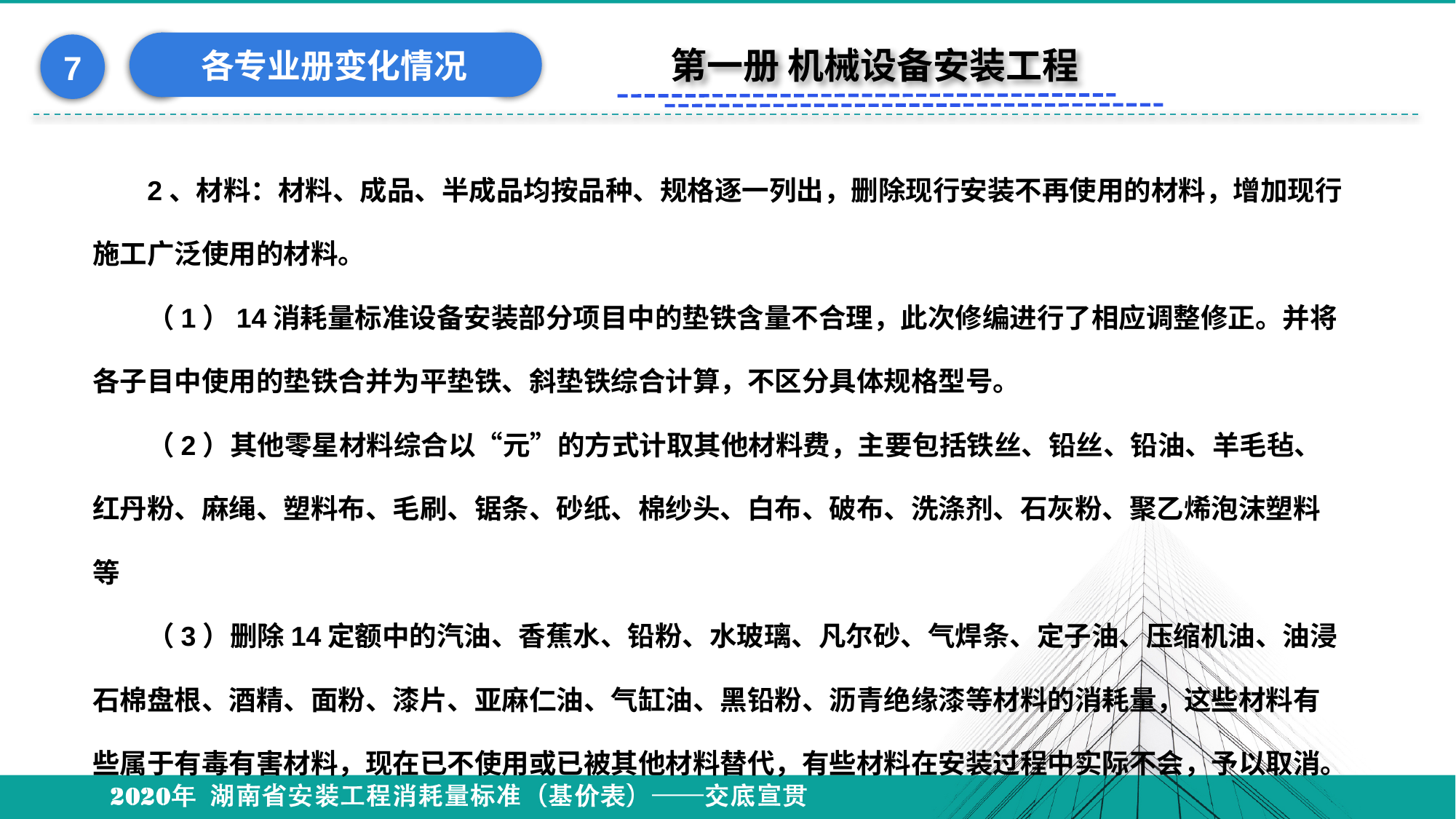

各专业册变化情况

7
第一册 机械设备安装工程
2、材料：材料、成品、半成品均按品种、规格逐一列出，删除现行安装不再使用的材料，增加现行施工广泛使用的材料。
（1）14消耗量标准设备安装部分项目中的垫铁含量不合理，此次修编进行了相应调整修正。并将各子目中使用的垫铁合并为平垫铁、斜垫铁综合计算，不区分具体规格型号。
（2）其他零星材料综合以“元”的方式计取其他材料费，主要包括铁丝、铅丝、铅油、羊毛毡、红丹粉、麻绳、塑料布、毛刷、锯条、砂纸、棉纱头、白布、破布、洗涤剂、石灰粉、聚乙烯泡沫塑料等
（3）删除14定额中的汽油、香蕉水、铅粉、水玻璃、凡尔砂、气焊条、定子油、压缩机油、油浸石棉盘根、酒精、面粉、漆片、亚麻仁油、气缸油、黑铅粉、沥青绝缘漆等材料的消耗量，这些材料有些属于有毒有害材料，现在已不使用或已被其他材料替代，有些材料在安装过程中实际不会，予以取消。